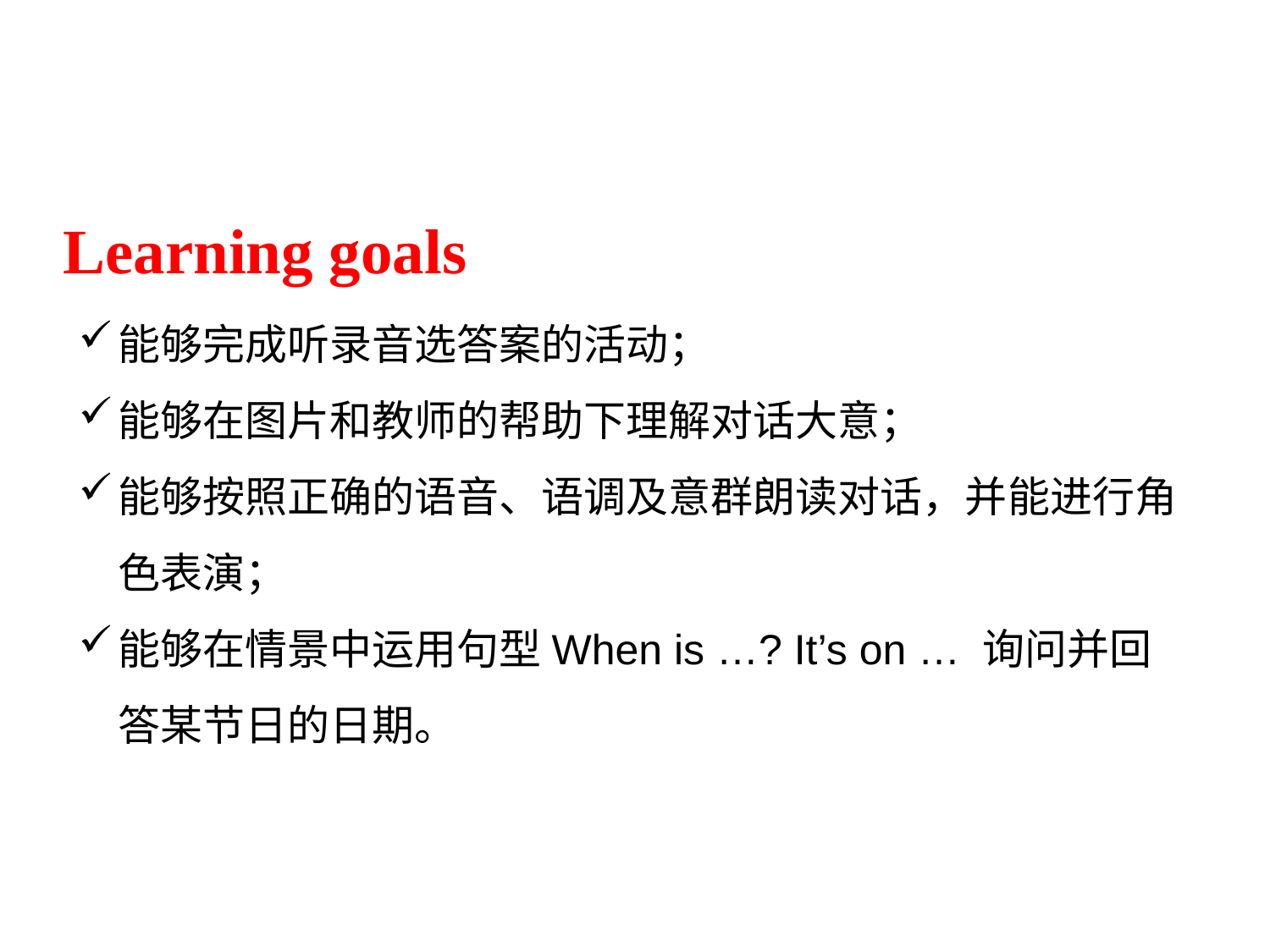

Learning goals
能够完成听录音选答案的活动；
能够在图片和教师的帮助下理解对话大意；
能够按照正确的语音、语调及意群朗读对话，并能进行角色表演；
能够在情景中运用句型When is …? It’s on … 询问并回答某节日的日期。